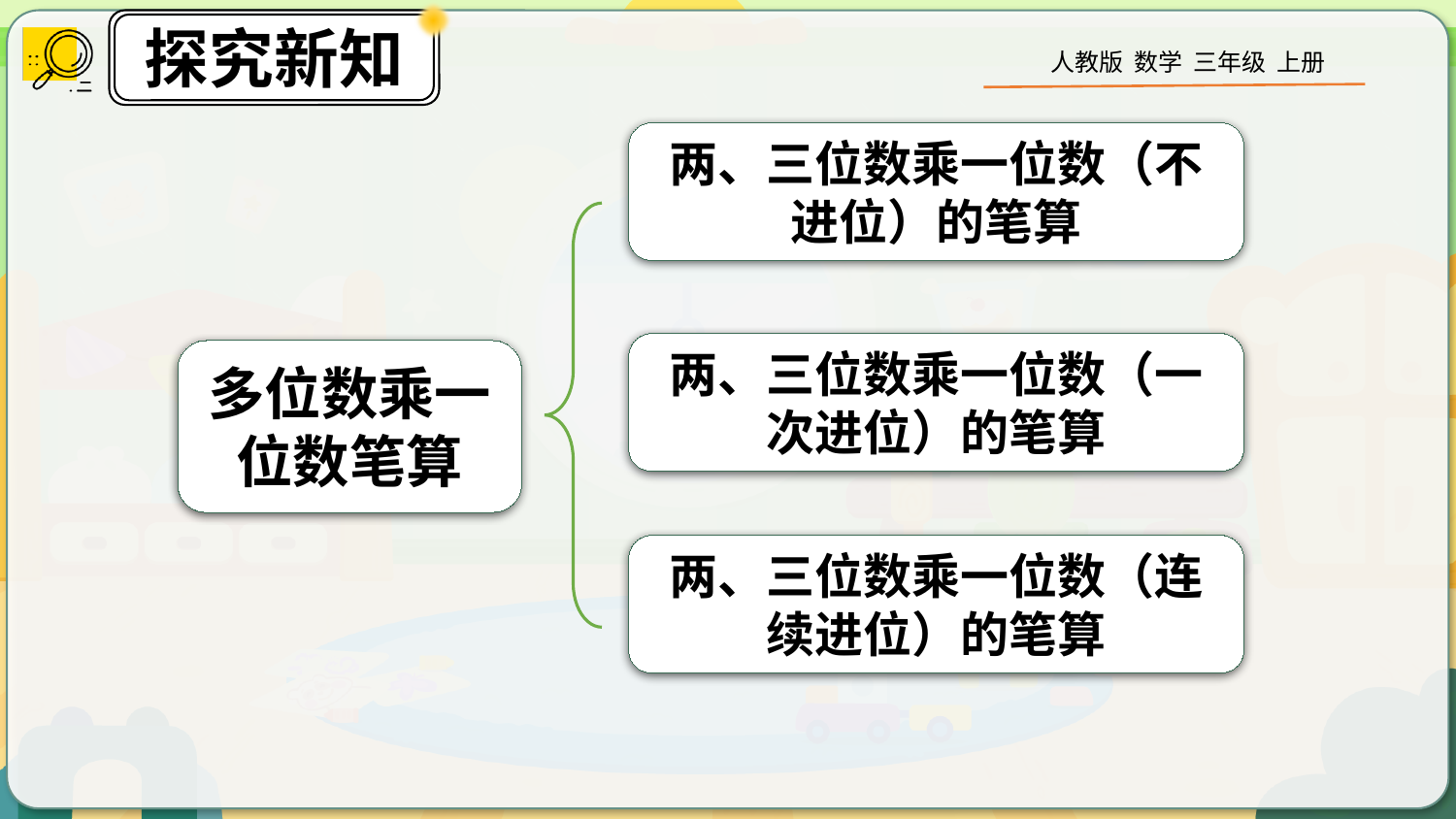

两、三位数乘一位数（不进位）的笔算

两、三位数乘一位数（一次进位）的笔算
多位数乘一位数笔算
两、三位数乘一位数（连续进位）的笔算